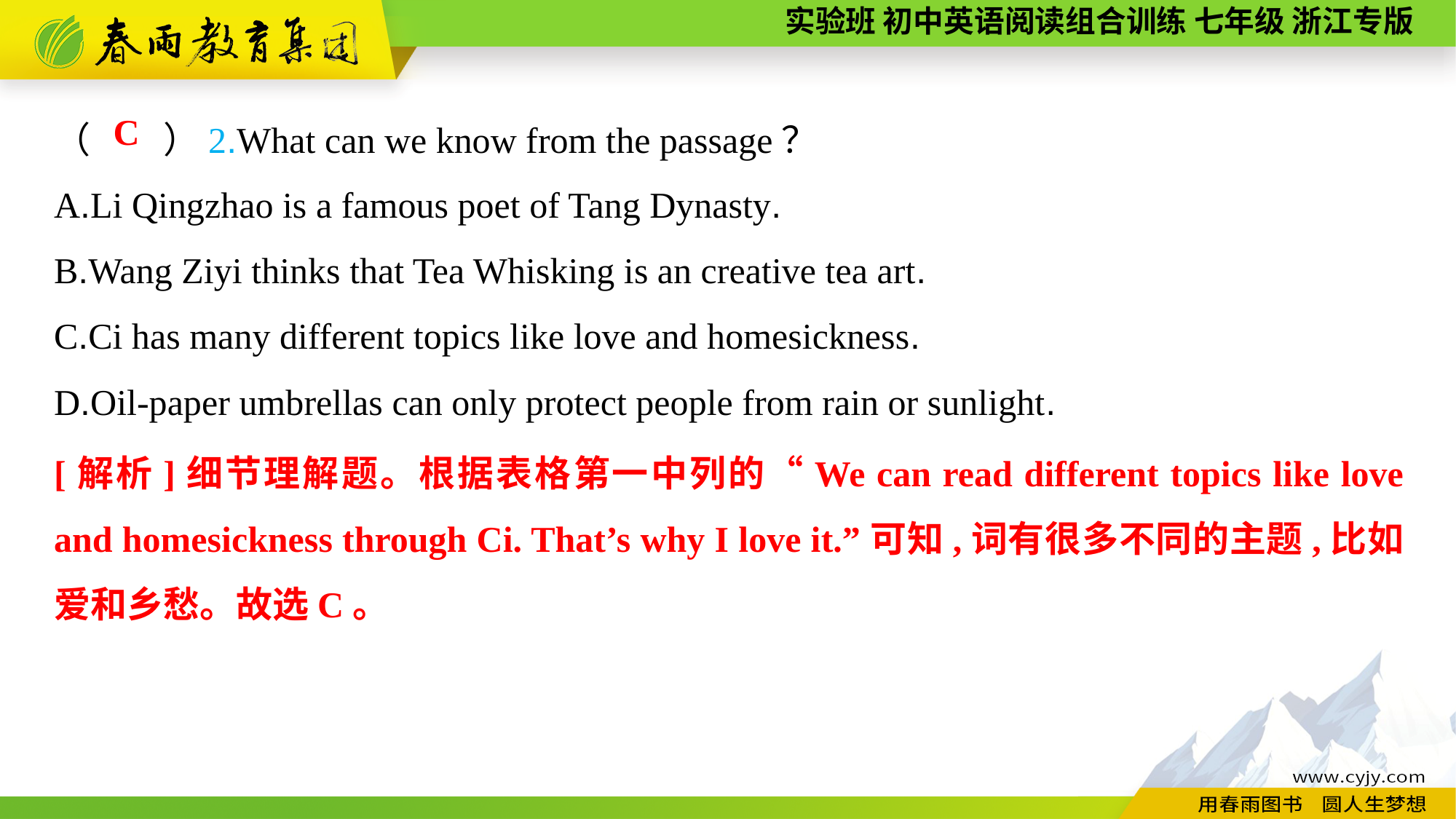

（　　）2.What can we know from the passage？
A.Li Qingzhao is a famous poet of Tang Dynasty.
B.Wang Ziyi thinks that Tea Whisking is an creative tea art.
C.Ci has many different topics like love and homesickness.
D.Oil-paper umbrellas can only protect people from rain or sunlight.
C
[解析]细节理解题。根据表格第一中列的“We can read different topics like love and homesickness through Ci. That’s why I love it.”可知,词有很多不同的主题,比如爱和乡愁。故选C。